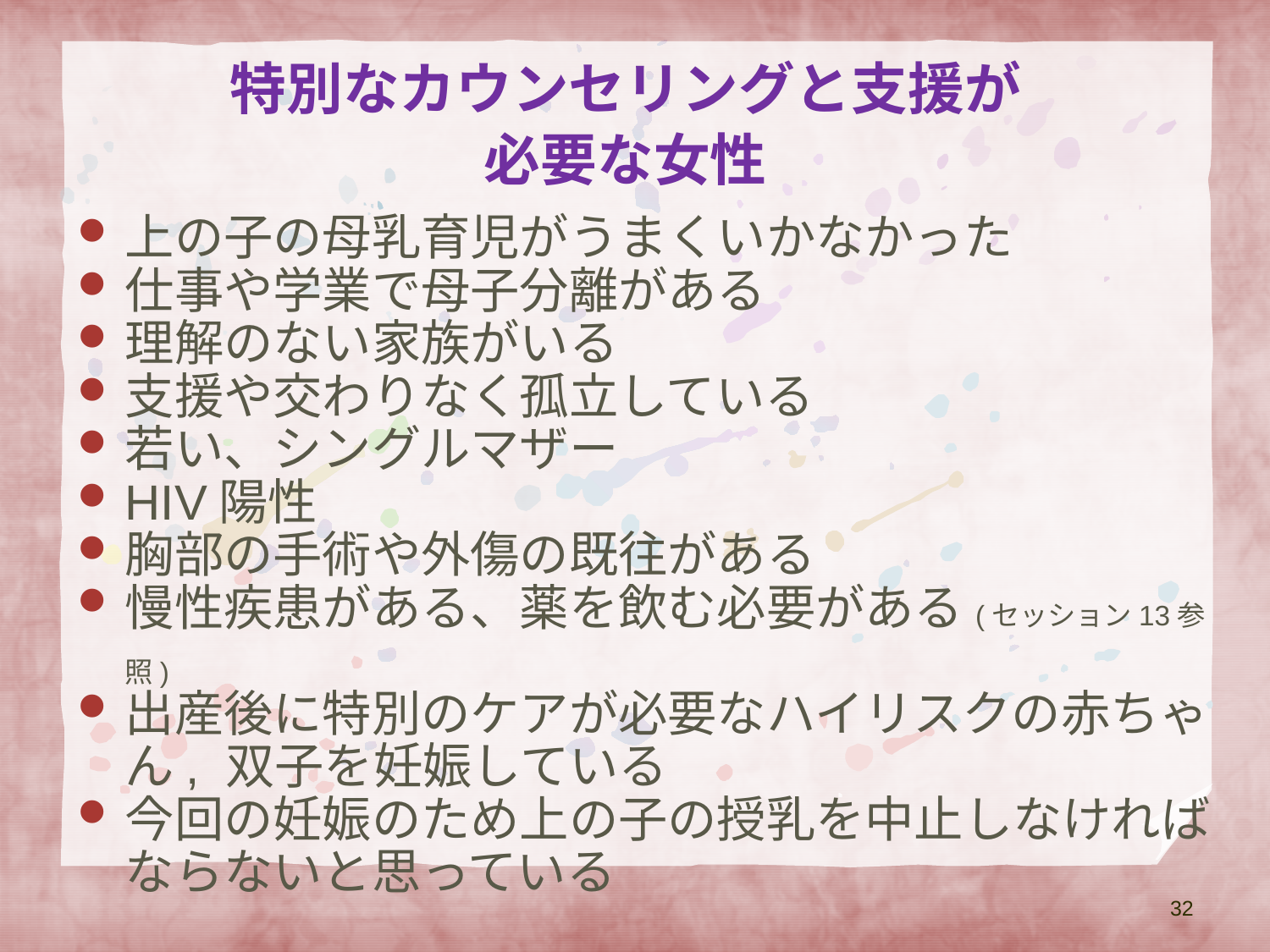

# 特別なカウンセリングと支援が 必要な女性
上の子の母乳育児がうまくいかなかった
仕事や学業で母子分離がある
理解のない家族がいる
支援や交わりなく孤立している
若い、シングルマザー
HIV陽性
胸部の手術や外傷の既往がある
慢性疾患がある、薬を飲む必要がある(セッション13参照)
出産後に特別のケアが必要なハイリスクの赤ちゃん, 双子を妊娠している
今回の妊娠のため上の子の授乳を中止しなければならないと思っている

32